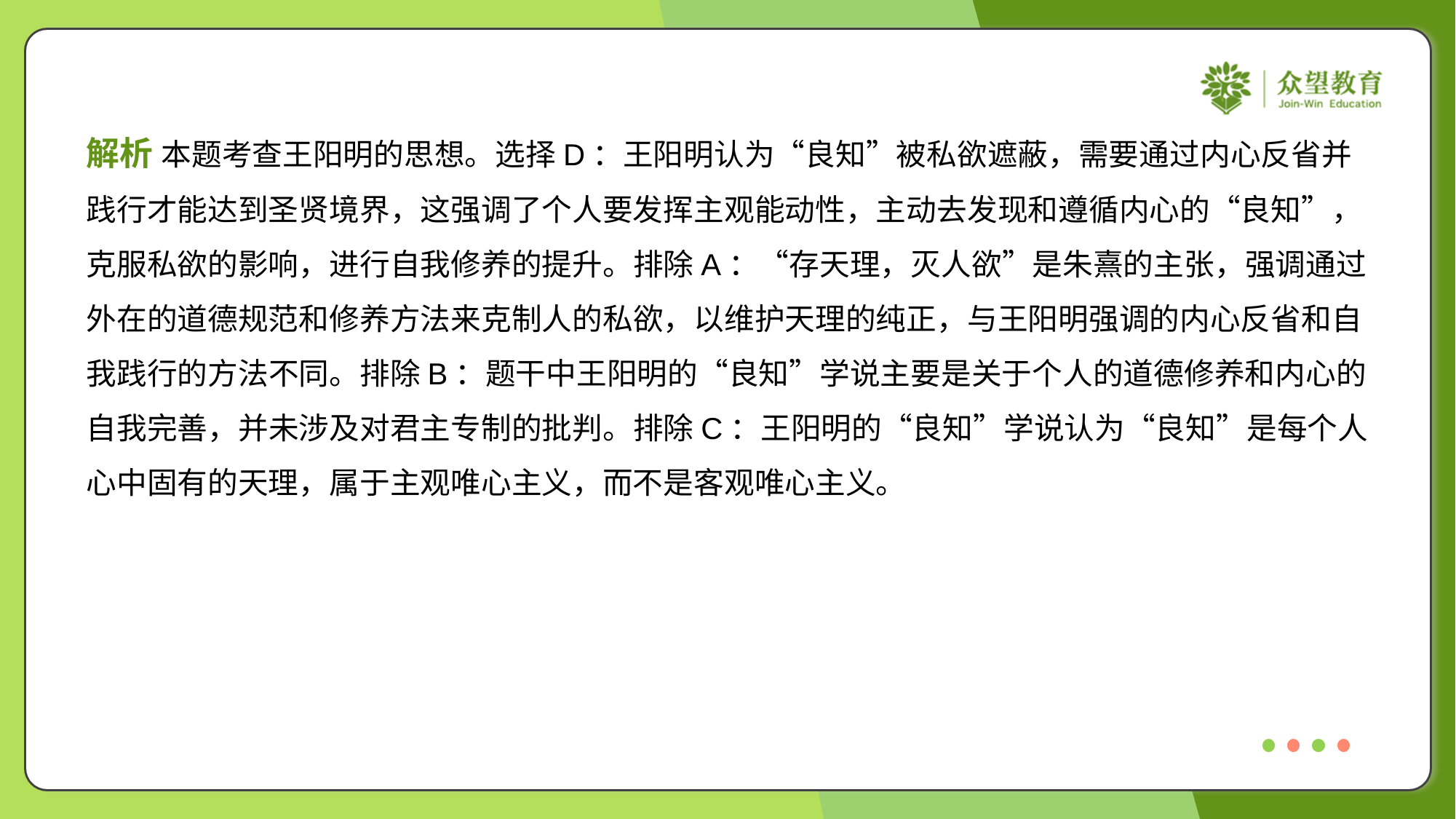

解析 本题考查王阳明的思想。选择D：王阳明认为“良知”被私欲遮蔽，需要通过内心反省并
践行才能达到圣贤境界，这强调了个人要发挥主观能动性，主动去发现和遵循内心的“良知”，
克服私欲的影响，进行自我修养的提升。排除A：“存天理，灭人欲”是朱熹的主张，强调通过
外在的道德规范和修养方法来克制人的私欲，以维护天理的纯正，与王阳明强调的内心反省和自
我践行的方法不同。排除B：题干中王阳明的“良知”学说主要是关于个人的道德修养和内心的
自我完善，并未涉及对君主专制的批判。排除C：王阳明的“良知”学说认为“良知”是每个人
心中固有的天理，属于主观唯心主义，而不是客观唯心主义。